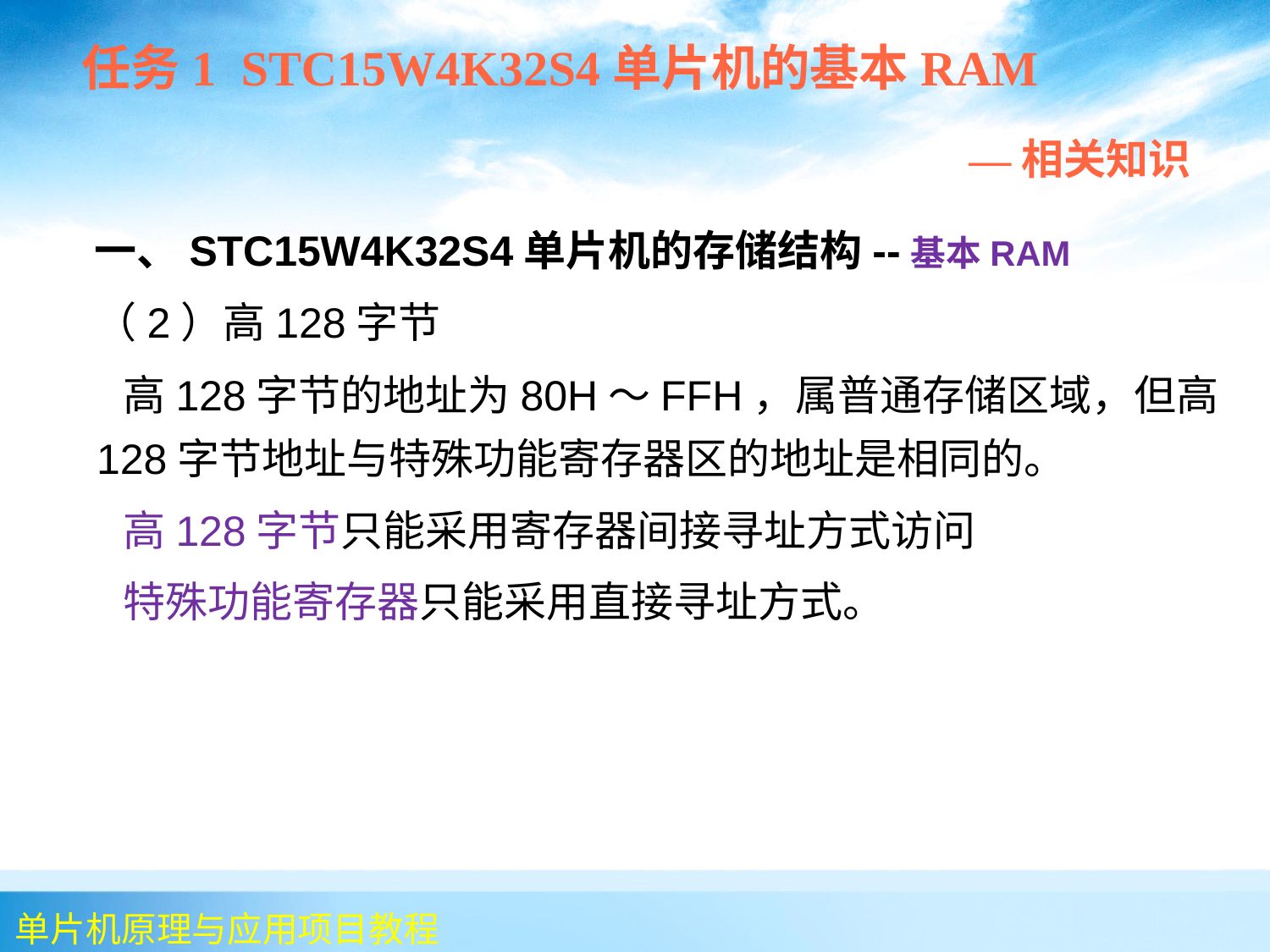

任务1  STC15W4K32S4单片机的基本RAM
                                                                            —相关知识
   一、STC15W4K32S4单片机的存储结构--基本RAM
   （2）高128字节
      高128字节的地址为80H～FFH，属普通存储区域，但高128字节地址与特殊功能寄存器区的地址是相同的。
      高128字节只能采用寄存器间接寻址方式访问
      特殊功能寄存器只能采用直接寻址方式。